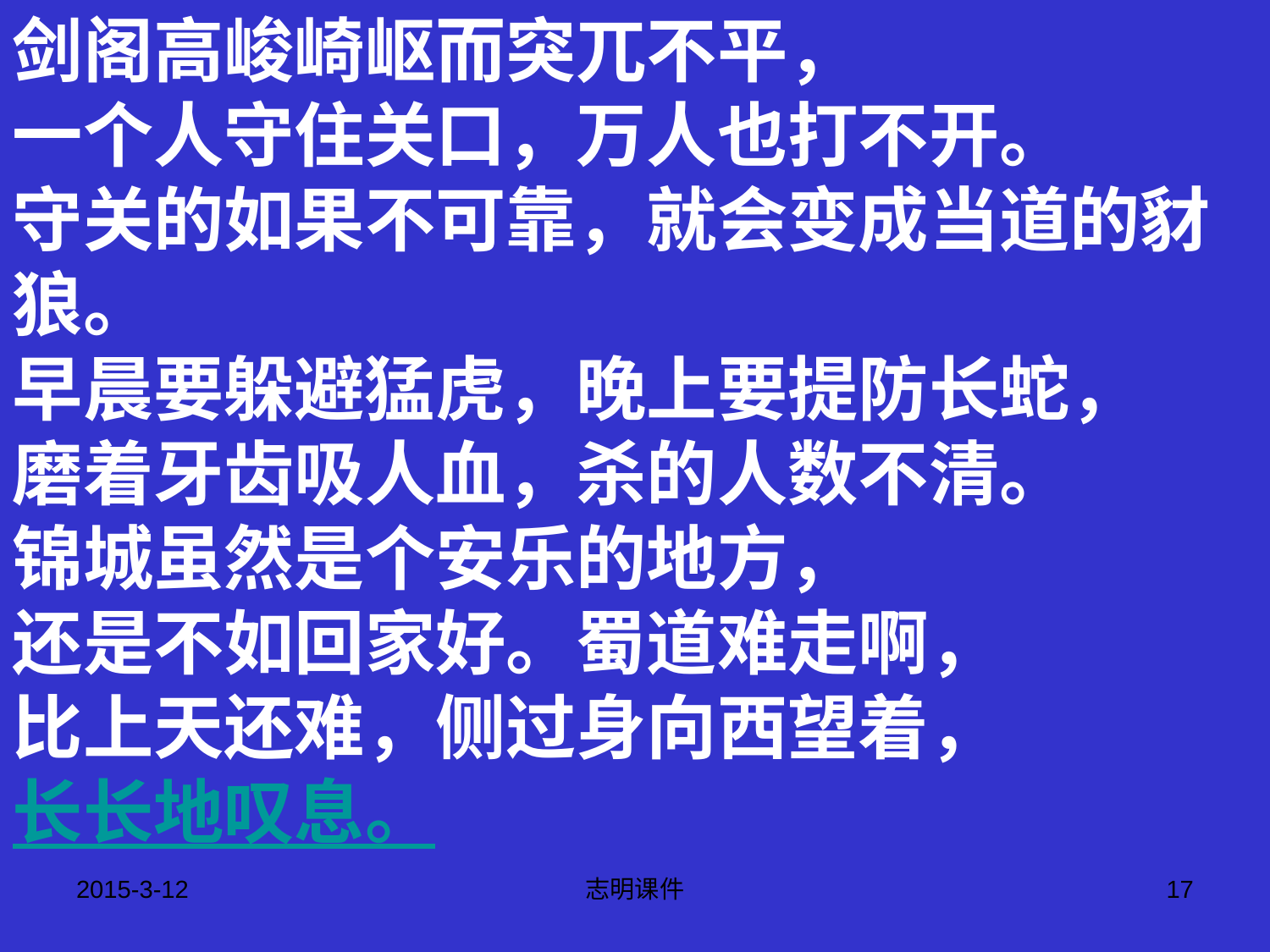

剑阁高峻崎岖而突兀不平，
一个人守住关口，万人也打不开。
守关的如果不可靠，就会变成当道的豺狼。
早晨要躲避猛虎，晚上要提防长蛇，
磨着牙齿吸人血，杀的人数不清。
锦城虽然是个安乐的地方，
还是不如回家好。蜀道难走啊，
比上天还难，侧过身向西望着，
长长地叹息。
2015-3-12
志明课件
17